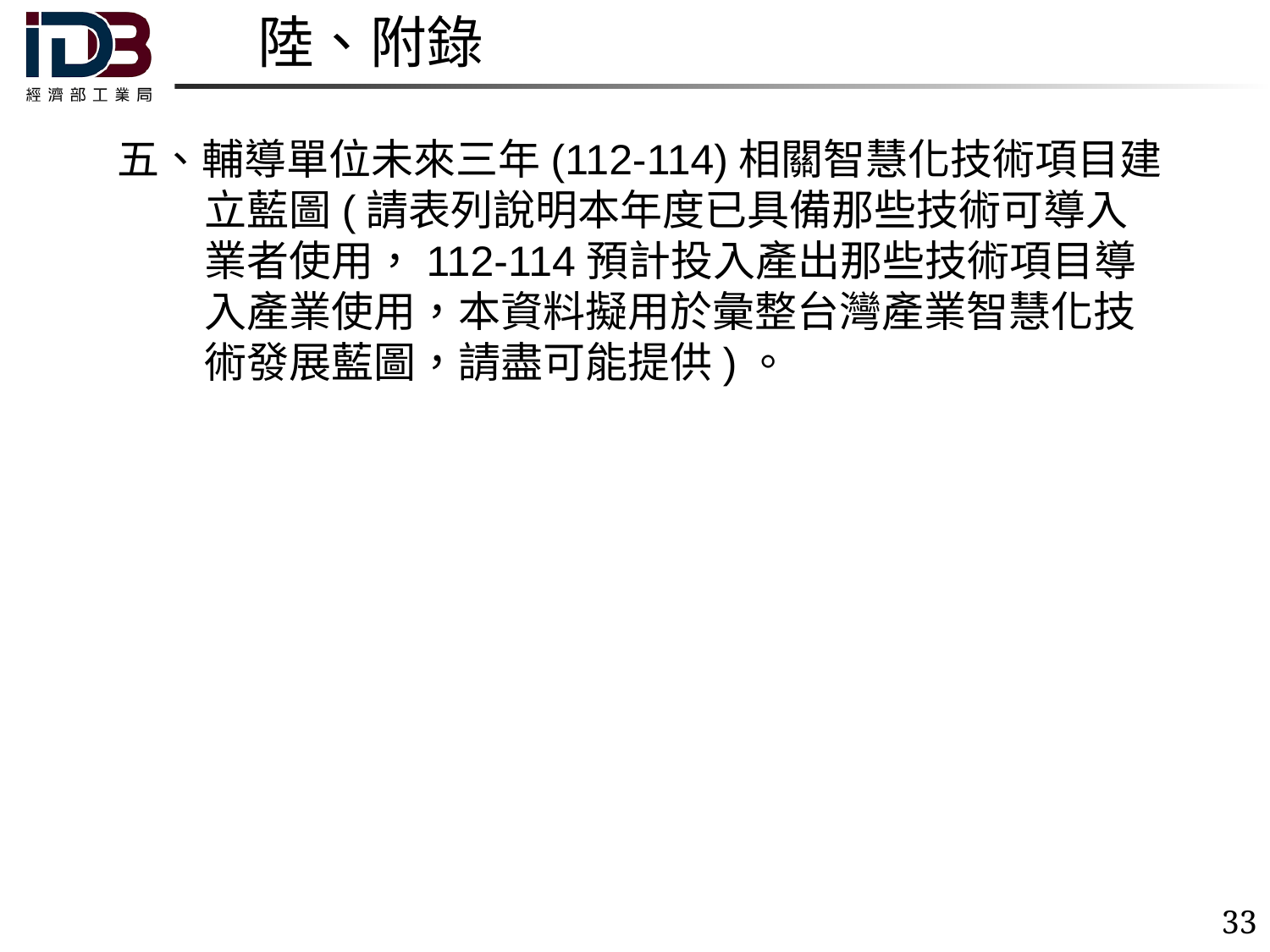

# 陸、附錄
五、輔導單位未來三年(112-114)相關智慧化技術項目建立藍圖(請表列說明本年度已具備那些技術可導入業者使用，112-114預計投入產出那些技術項目導入產業使用，本資料擬用於彙整台灣產業智慧化技術發展藍圖，請盡可能提供)。
33